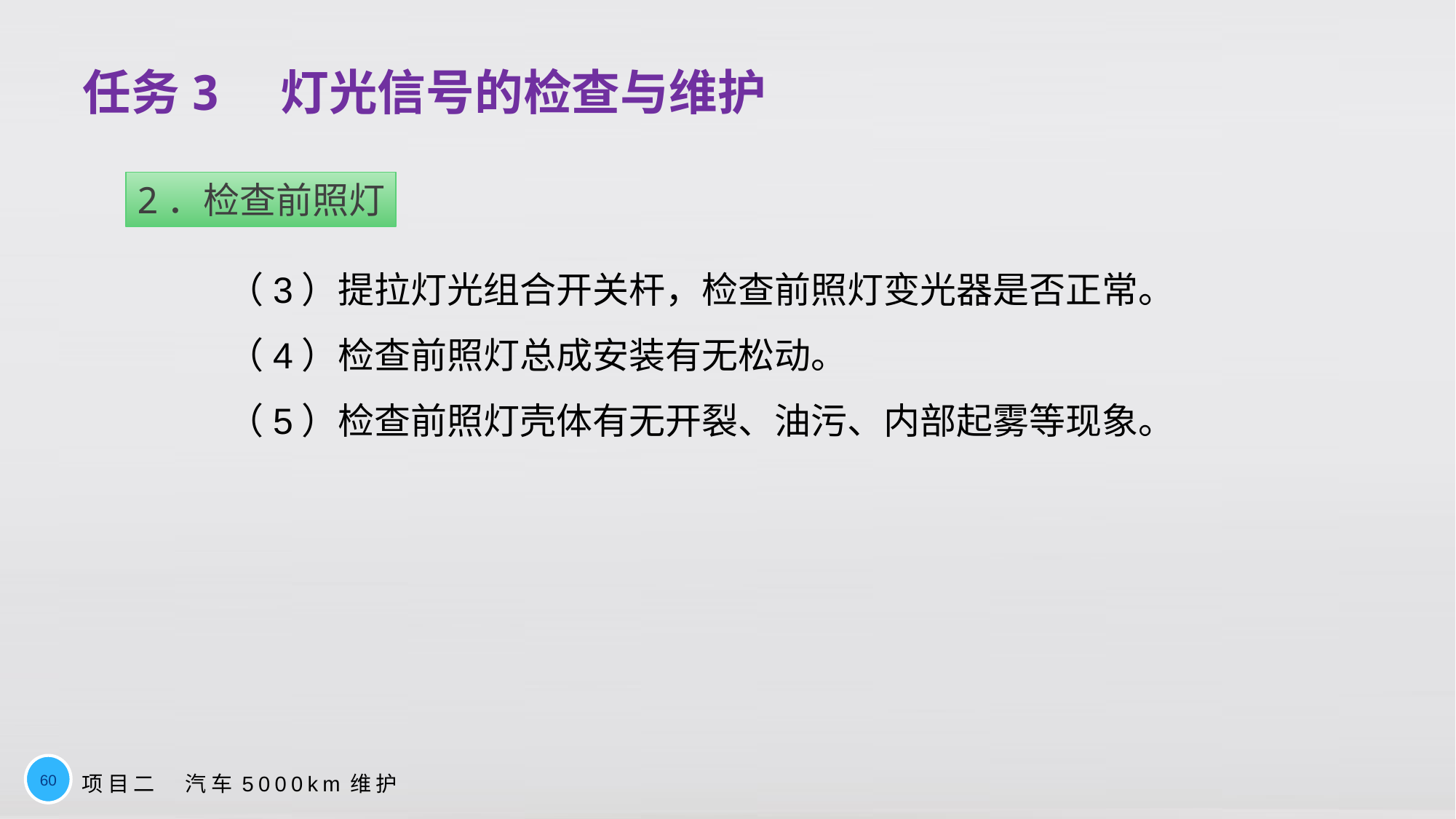

# 任务3　灯光信号的检查与维护
2．检查前照灯
（3）提拉灯光组合开关杆，检查前照灯变光器是否正常。
（4）检查前照灯总成安装有无松动。
（5）检查前照灯壳体有无开裂、油污、内部起雾等现象。
60